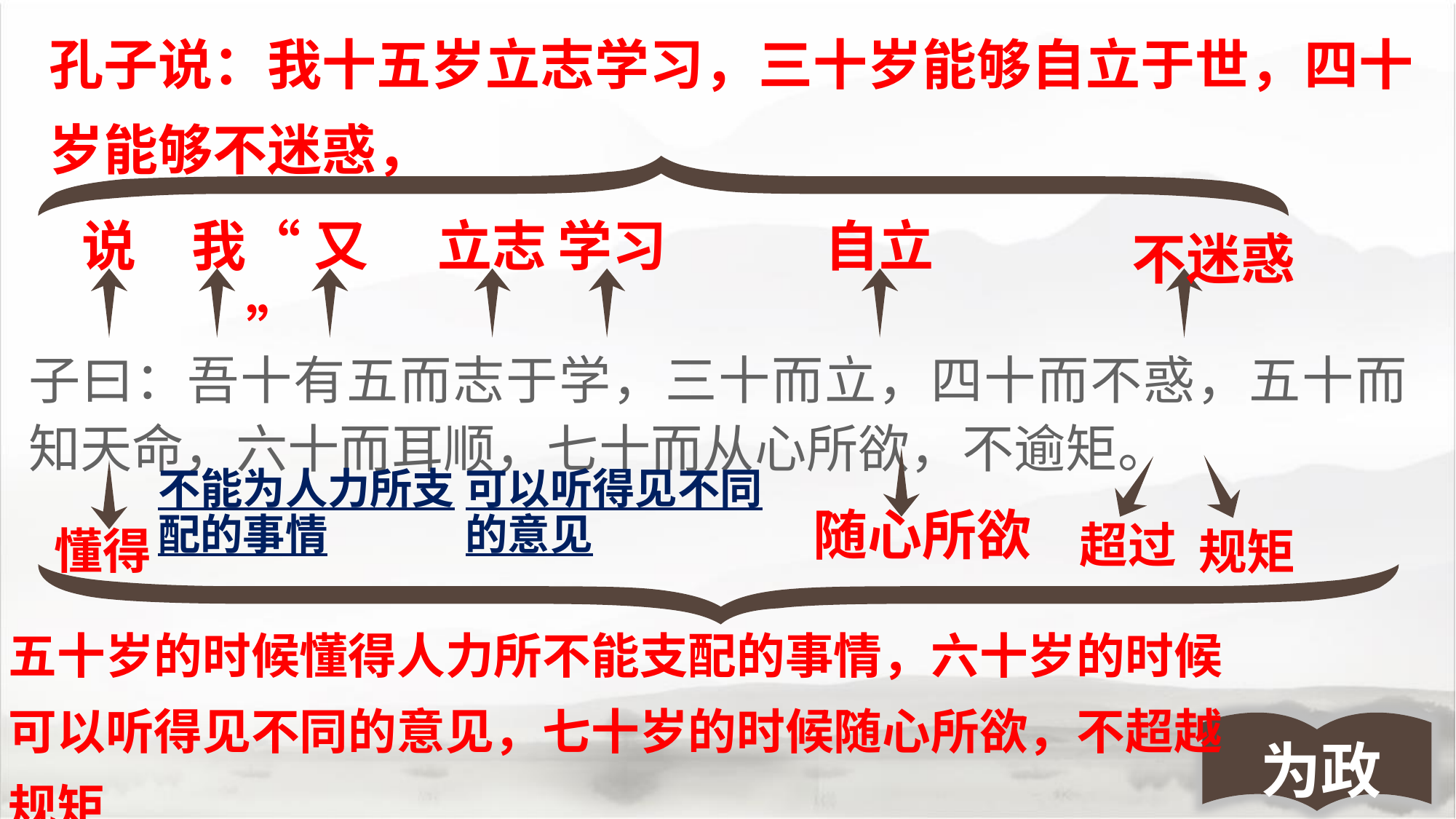

孔子说：我十五岁立志学习，三十岁能够自立于世，四十岁能够不迷惑，
说
我
“又”
立志
学习
自立
不迷惑

子曰：吾十有五而志于学，三十而立，四十而不惑，五十而知天命，六十而耳顺，七十而从心所欲，不逾矩。
不能为人力所支配的事情
可以听得见不同的意见

懂得
超过
规矩
随心所欲
五十岁的时候懂得人力所不能支配的事情，六十岁的时候可以听得见不同的意见，七十岁的时候随心所欲，不超越规矩
为政